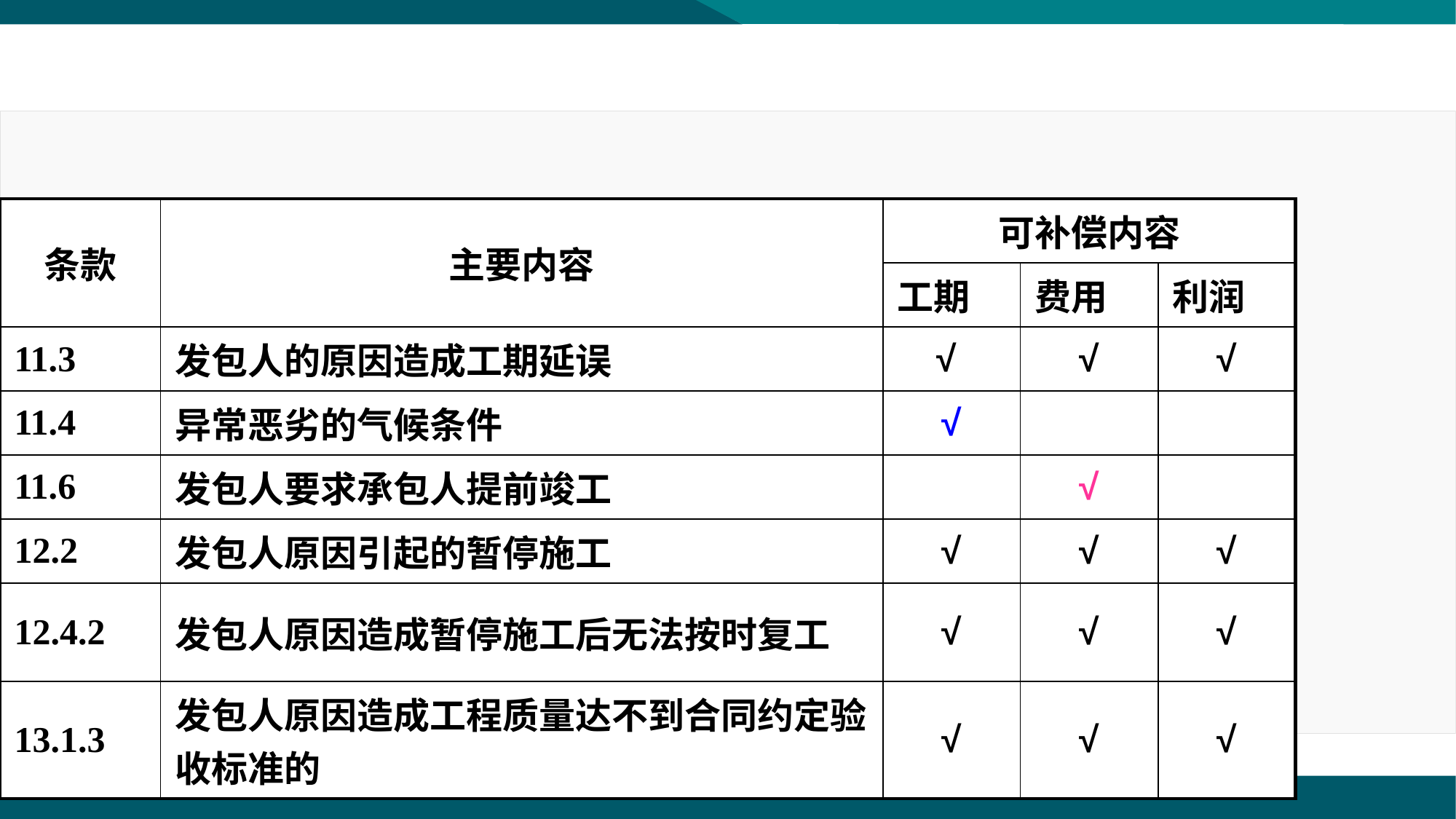

| 条款 | 主要内容 | 可补偿内容 |  |  |
| --- | --- | --- | --- | --- |
|  |  | 工期 | 费用 | 利润 |
| 11.3 | 发包人的原因造成工期延误 | √ | √ | √ |
| 11.4 | 异常恶劣的气候条件 | √ |  |  |
| 11.6 | 发包人要求承包人提前竣工 |  | √ |  |
| 12.2 | 发包人原因引起的暂停施工 | √ | √ | √ |
| 12.4.2 | 发包人原因造成暂停施工后无法按时复工 | √ | √ | √ |
| 13.1.3 | 发包人原因造成工程质量达不到合同约定验收标准的 | √ | √ | √ |